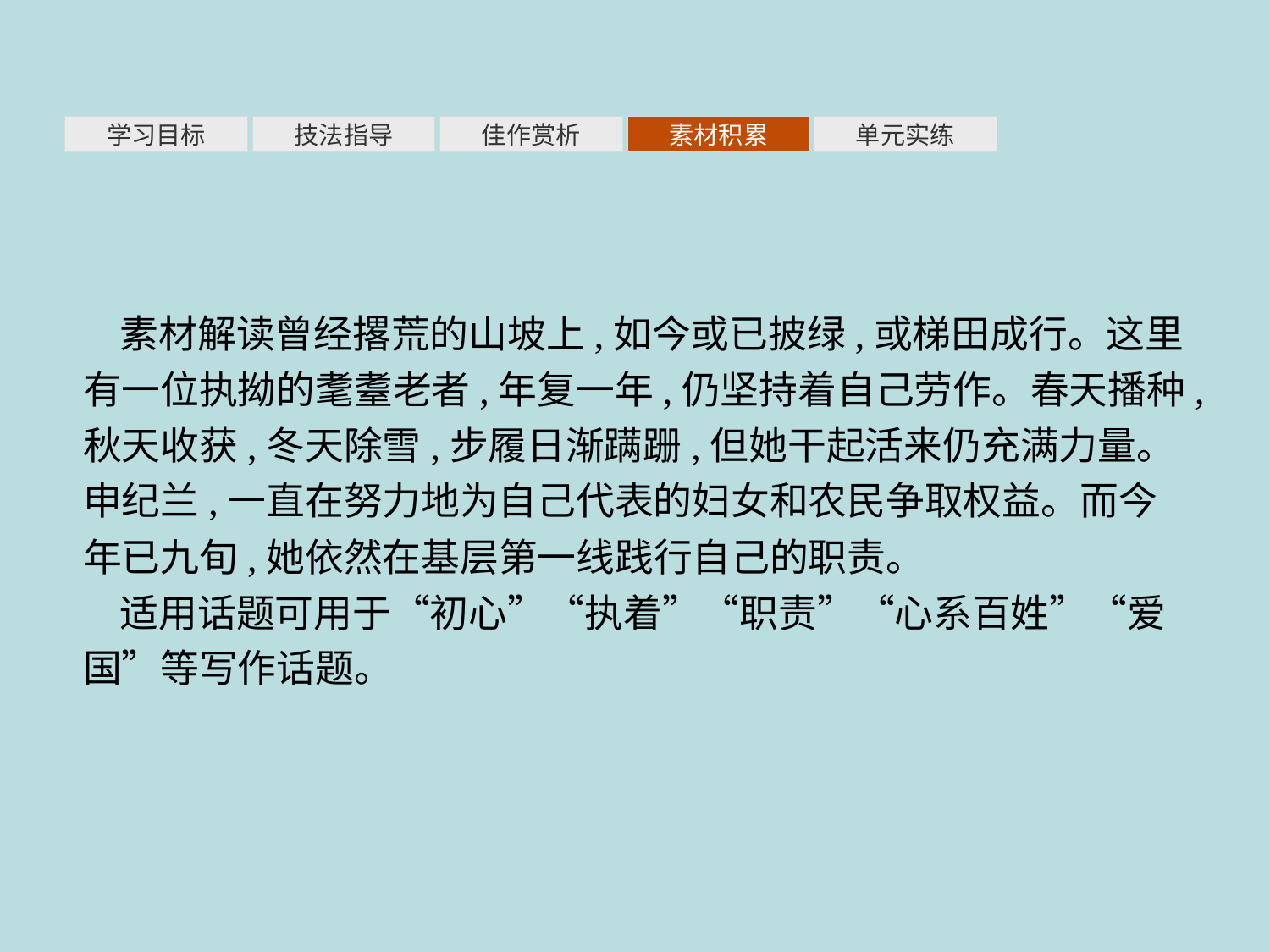

素材积累
学习目标
技法指导
佳作赏析
单元实练
素材解读曾经撂荒的山坡上,如今或已披绿,或梯田成行。这里有一位执拗的耄耋老者,年复一年,仍坚持着自己劳作。春天播种,秋天收获,冬天除雪,步履日渐蹒跚,但她干起活来仍充满力量。申纪兰,一直在努力地为自己代表的妇女和农民争取权益。而今年已九旬,她依然在基层第一线践行自己的职责。
适用话题可用于“初心”“执着”“职责”“心系百姓”“爱国”等写作话题。